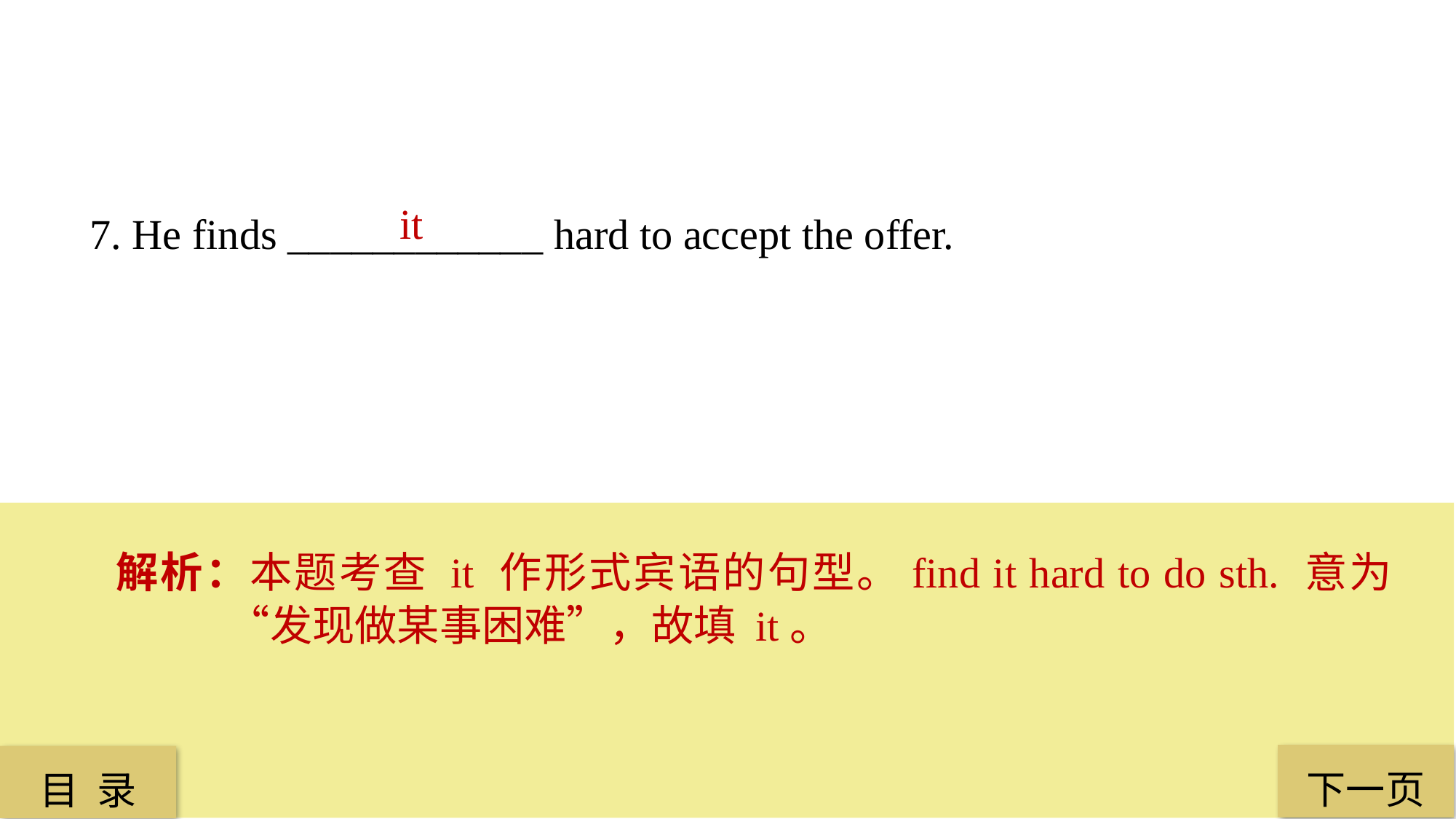

it
7. He finds ____________ hard to accept the offer.
解析：本题考查 it 作形式宾语的句型。find it hard to do sth. 意为“发现做某事困难”，故填 it。